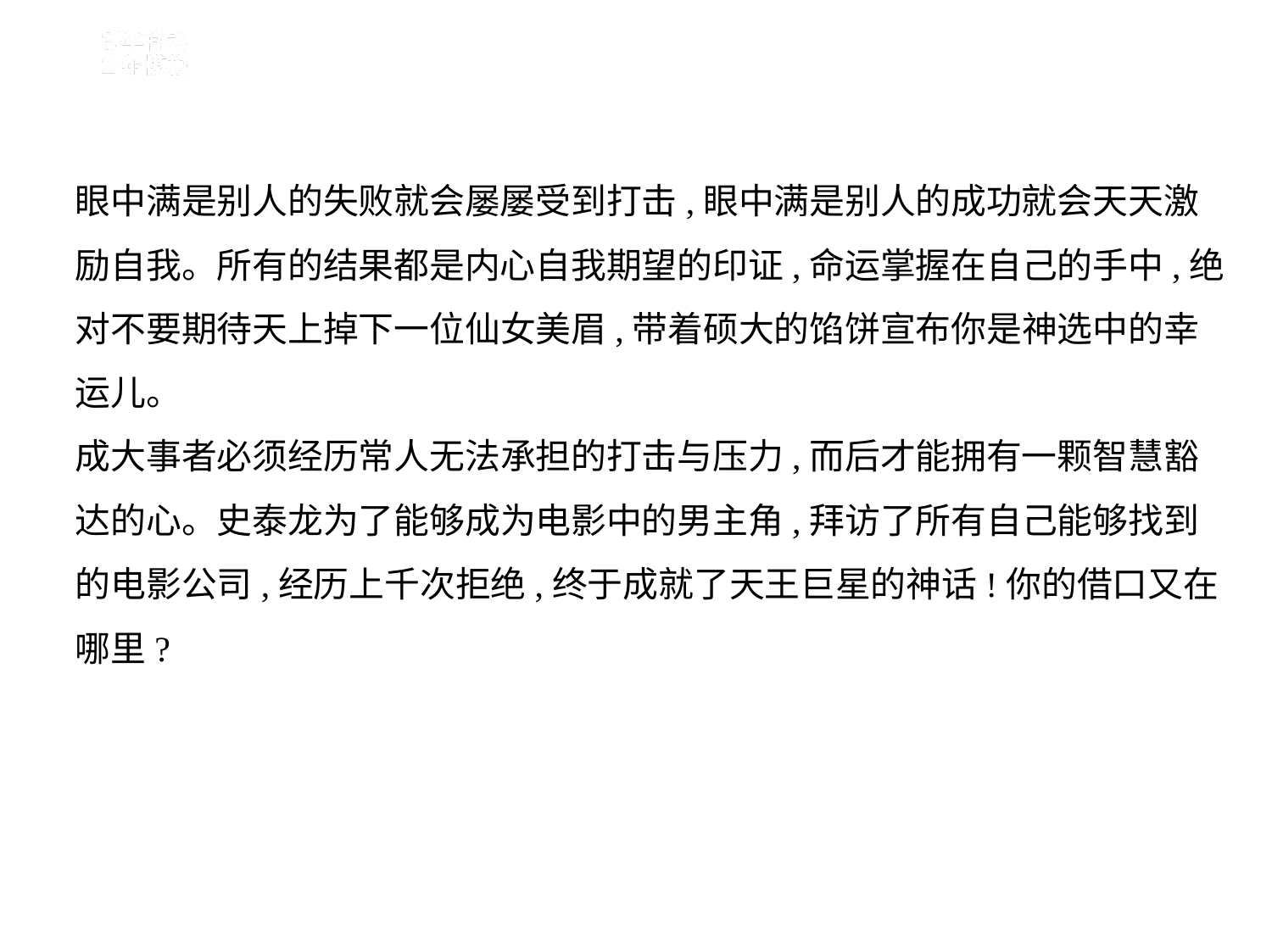

眼中满是别人的失败就会屡屡受到打击,眼中满是别人的成功就会天天激
励自我。所有的结果都是内心自我期望的印证,命运掌握在自己的手中,绝
对不要期待天上掉下一位仙女美眉,带着硕大的馅饼宣布你是神选中的幸
运儿。
成大事者必须经历常人无法承担的打击与压力,而后才能拥有一颗智慧豁
达的心。史泰龙为了能够成为电影中的男主角,拜访了所有自己能够找到
的电影公司,经历上千次拒绝,终于成就了天王巨星的神话!你的借口又在
哪里?